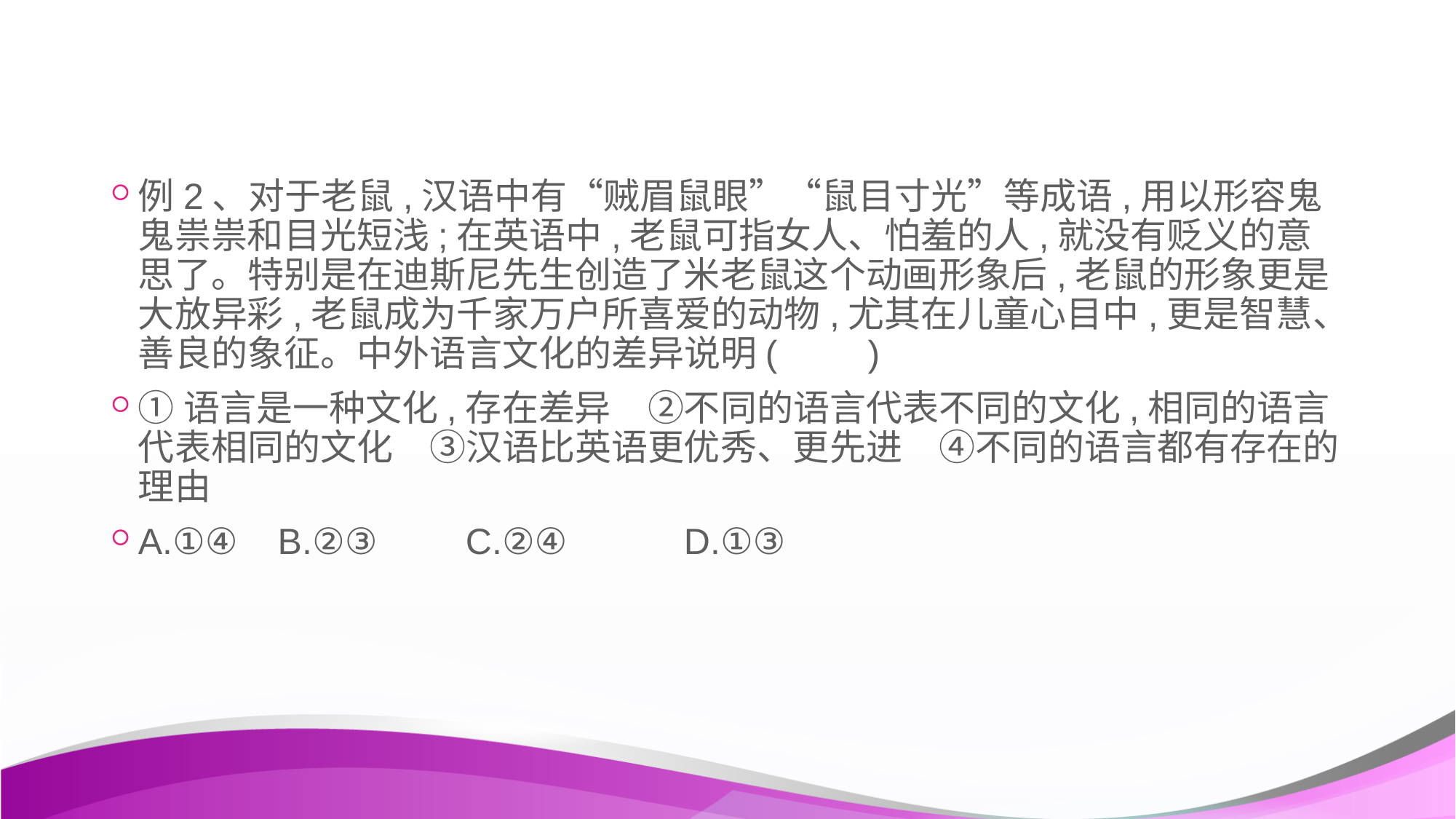

例2、对于老鼠,汉语中有“贼眉鼠眼”“鼠目寸光”等成语,用以形容鬼鬼祟祟和目光短浅;在英语中,老鼠可指女人、怕羞的人,就没有贬义的意思了。特别是在迪斯尼先生创造了米老鼠这个动画形象后,老鼠的形象更是大放异彩,老鼠成为千家万户所喜爱的动物,尤其在儿童心目中,更是智慧、善良的象征。中外语言文化的差异说明(　　)
①语言是一种文化,存在差异　②不同的语言代表不同的文化,相同的语言代表相同的文化　③汉语比英语更优秀、更先进　④不同的语言都有存在的理由
A.①④	   B.②③   	C.②④   	D.①③